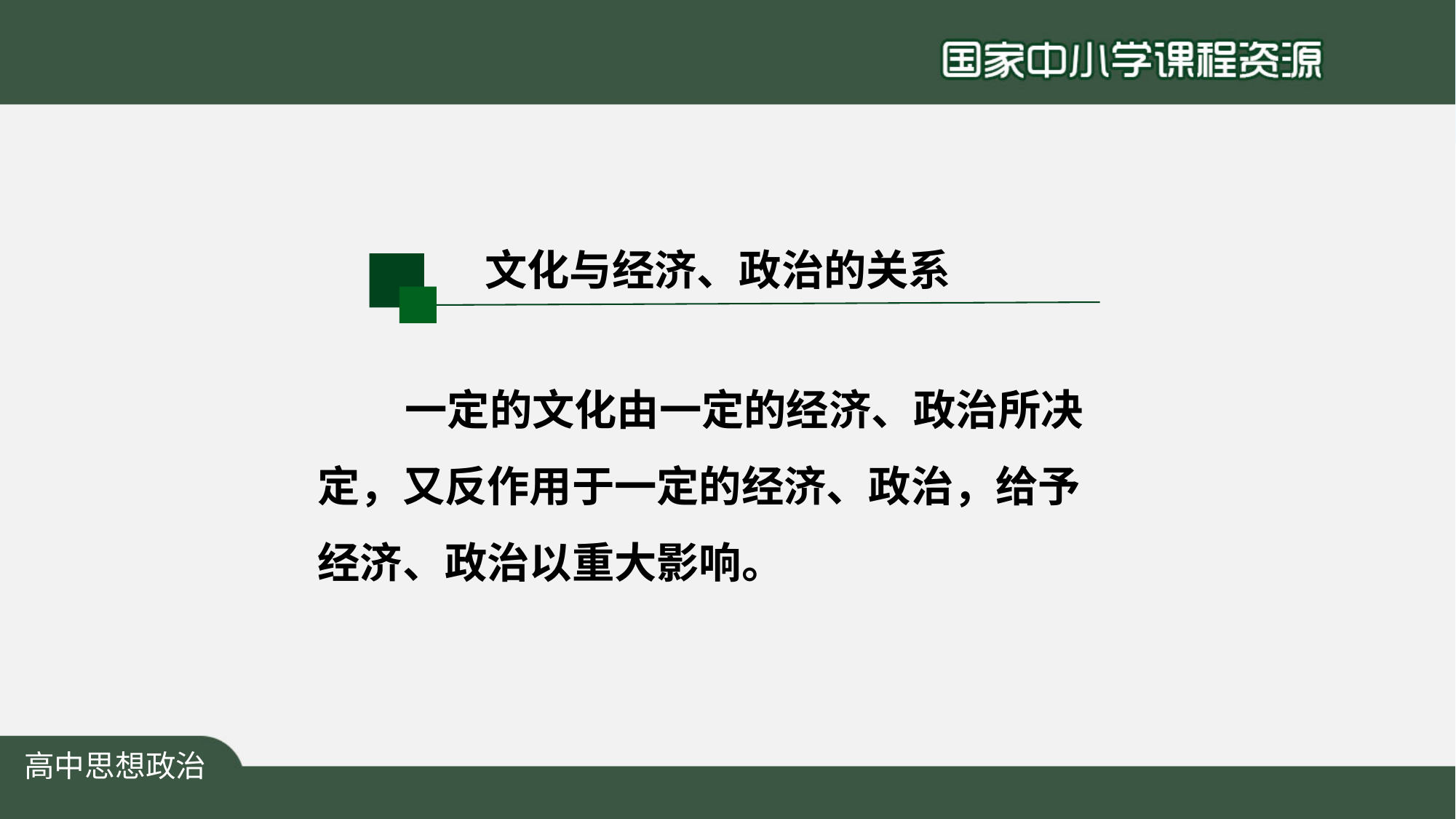

文化与经济、政治的关系

        一定的文化由一定的经济、政治所决定，又反作用于一定的经济、政治，给予经济、政治以重大影响。